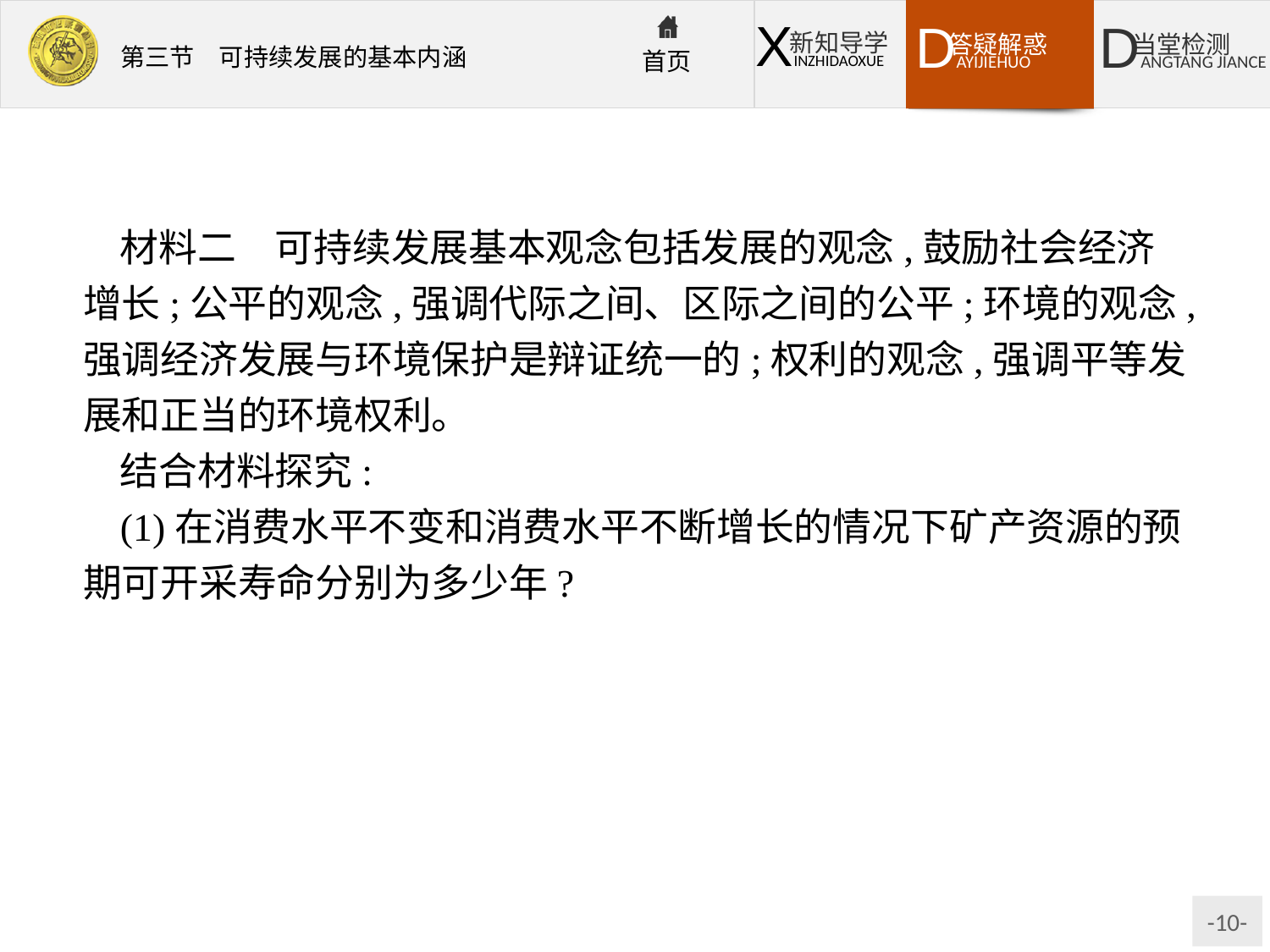

材料二　可持续发展基本观念包括发展的观念,鼓励社会经济增长;公平的观念,强调代际之间、区际之间的公平;环境的观念,强调经济发展与环境保护是辩证统一的;权利的观念,强调平等发展和正当的环境权利。
结合材料探究:
(1)在消费水平不变和消费水平不断增长的情况下矿产资源的预期可开采寿命分别为多少年?
提示从图中可以看出,在消费水平不变的条件下,这些矿产资源的预期可开采寿命为20~300年;在消费水平不断增长的条件下,预期可开采寿命只有10~80年。